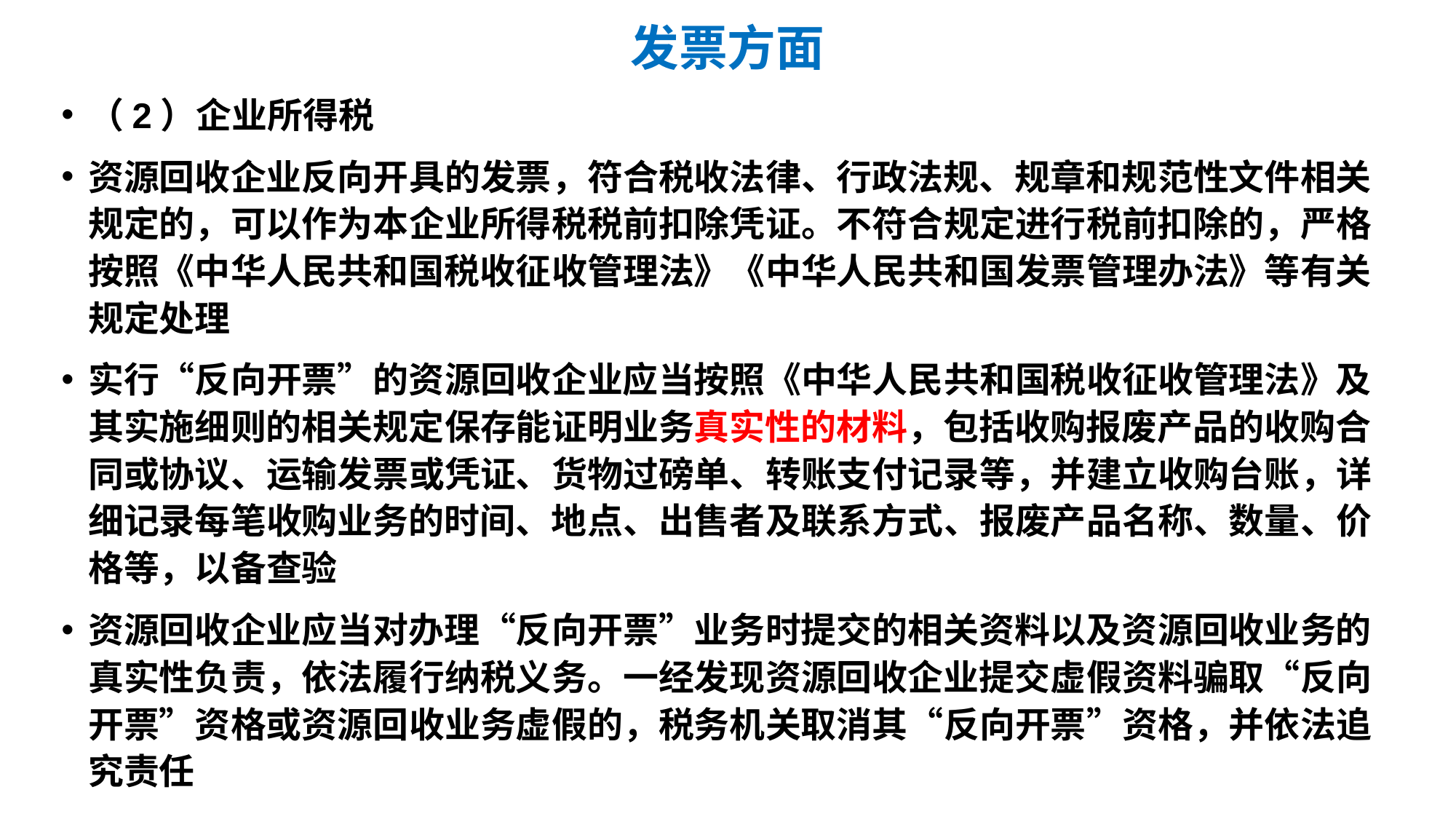

# 发票方面
（2）企业所得税
资源回收企业反向开具的发票，符合税收法律、行政法规、规章和规范性文件相关规定的，可以作为本企业所得税税前扣除凭证。不符合规定进行税前扣除的，严格按照《中华人民共和国税收征收管理法》《中华人民共和国发票管理办法》等有关规定处理
实行“反向开票”的资源回收企业应当按照《中华人民共和国税收征收管理法》及其实施细则的相关规定保存能证明业务真实性的材料，包括收购报废产品的收购合同或协议、运输发票或凭证、货物过磅单、转账支付记录等，并建立收购台账，详细记录每笔收购业务的时间、地点、出售者及联系方式、报废产品名称、数量、价格等，以备查验
资源回收企业应当对办理“反向开票”业务时提交的相关资料以及资源回收业务的真实性负责，依法履行纳税义务。一经发现资源回收企业提交虚假资料骗取“反向开票”资格或资源回收业务虚假的，税务机关取消其“反向开票”资格，并依法追究责任